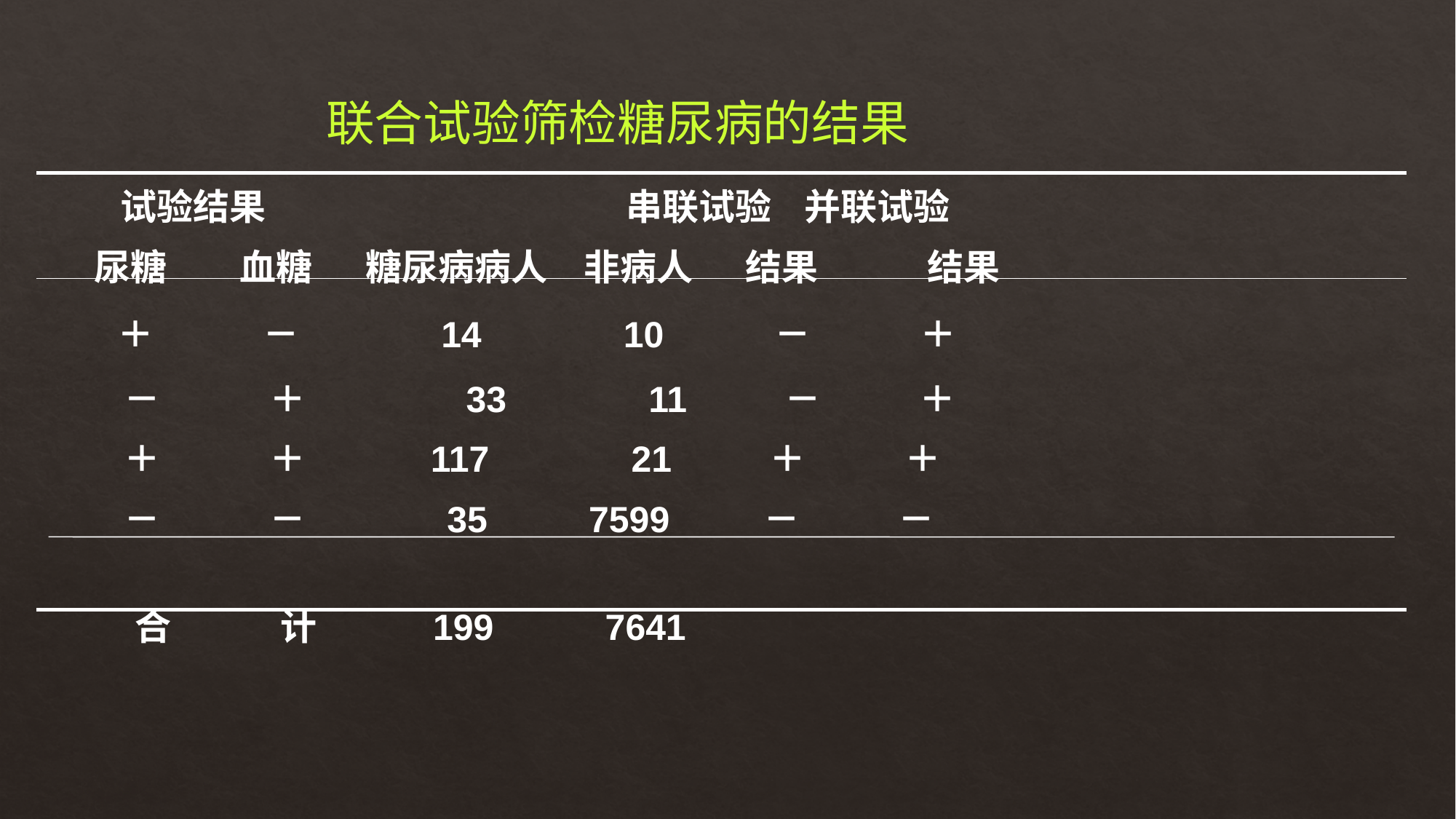

联合试验筛检糖尿病的结果

| 试验结果 串联试验 并联试验 尿糖　　血糖　 糖尿病病人　非病人　 结果　　　结果 |
| --- |
| ＋　　　－ 14 10 －　　　＋ 　　－　　　＋　 　　 33 11　　 － ＋ 　　＋　　　＋ 117 21　　 ＋ ＋ 　　－　　　－ 35 7599　 － － 合　　　计　　 199 7641 |